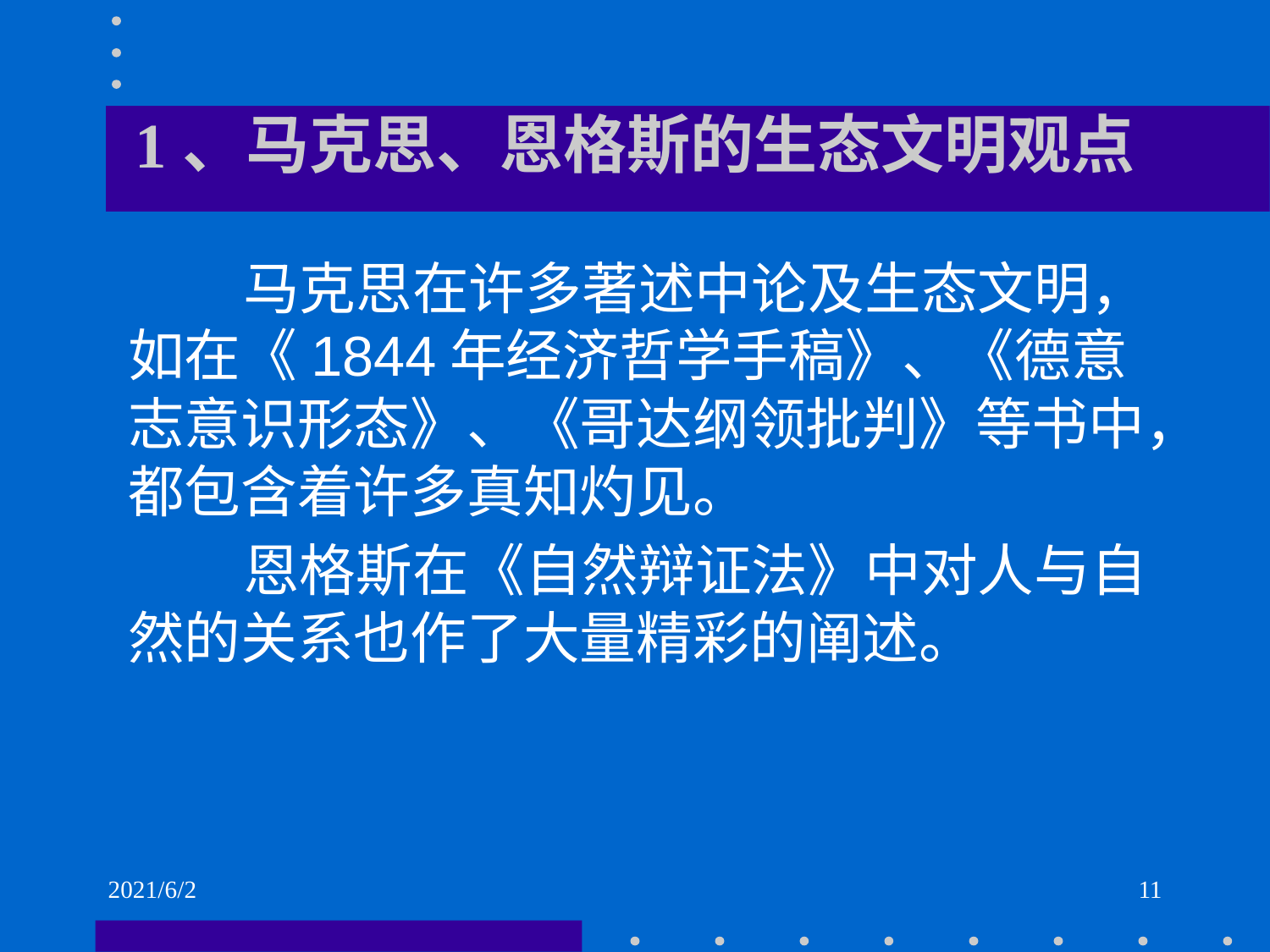

# 1、马克思、恩格斯的生态文明观点
        马克思在许多著述中论及生态文明，如在《1844年经济哲学手稿》、《德意志意识形态》、《哥达纲领批判》等书中，都包含着许多真知灼见。
        恩格斯在《自然辩证法》中对人与自然的关系也作了大量精彩的阐述。

2021/6/2
11